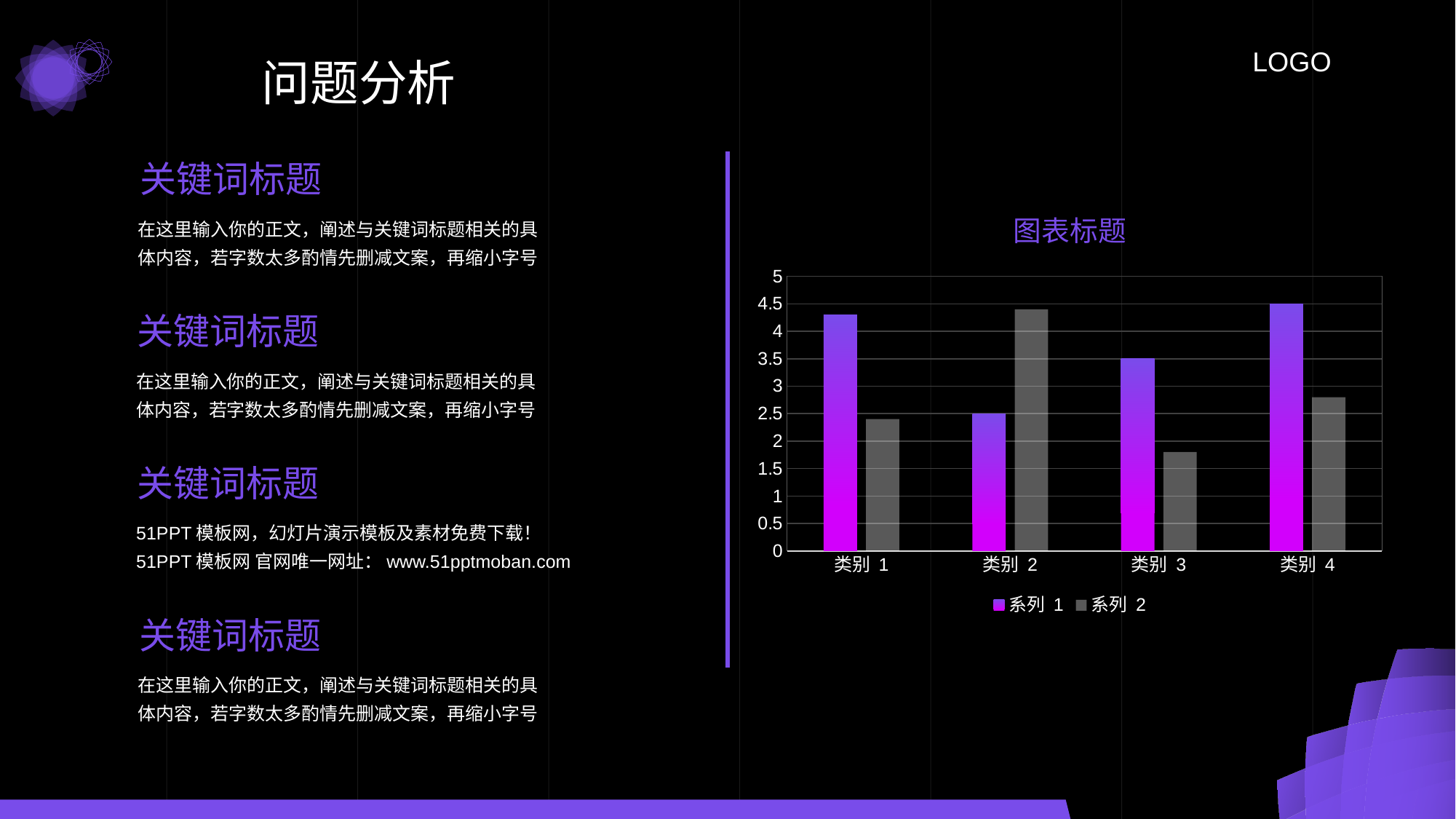

问题分析
关键词标题
在这里输入你的正文，阐述与关键词标题相关的具体内容，若字数太多酌情先删减文案，再缩小字号

### Chart: 图表标题

| Category | 系列 1 | 系列 2 |
|---|---|---|
| 类别 1 | 4.3 | 2.4 |
| 类别 2 | 2.5 | 4.4 |
| 类别 3 | 3.5 | 1.8 |
| 类别 4 | 4.5 | 2.8 |
关键词标题
在这里输入你的正文，阐述与关键词标题相关的具体内容，若字数太多酌情先删减文案，再缩小字号
关键词标题
51PPT模板网，幻灯片演示模板及素材免费下载！
51PPT模板网 官网唯一网址：www.51pptmoban.com
关键词标题
在这里输入你的正文，阐述与关键词标题相关的具体内容，若字数太多酌情先删减文案，再缩小字号